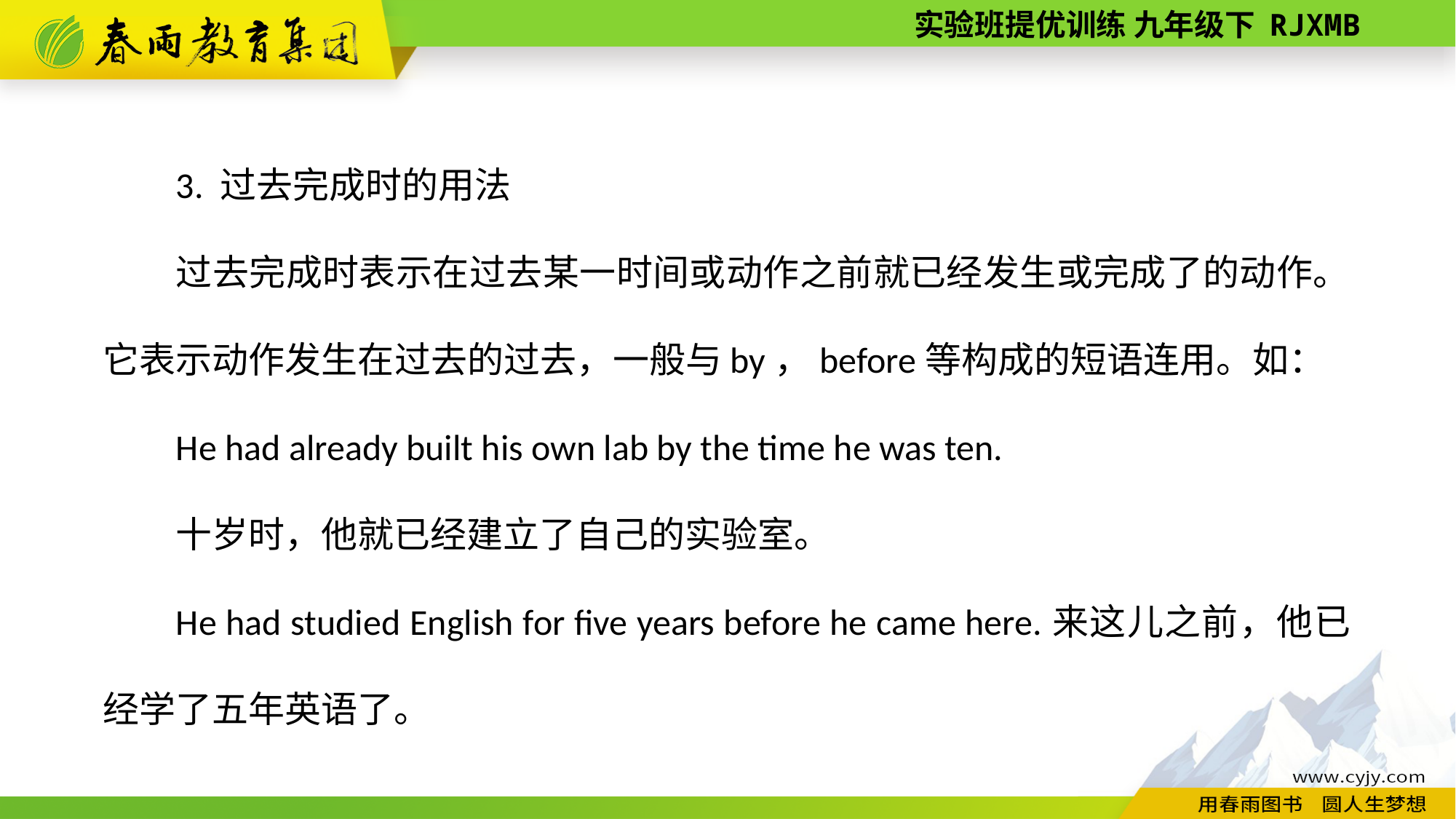

3. 过去完成时的用法
过去完成时表示在过去某一时间或动作之前就已经发生或完成了的动作。它表示动作发生在过去的过去，一般与by，before等构成的短语连用。如：
He had already built his own lab by the time he was ten.
十岁时，他就已经建立了自己的实验室。
He had studied English for five years before he came here.来这儿之前，他已经学了五年英语了。